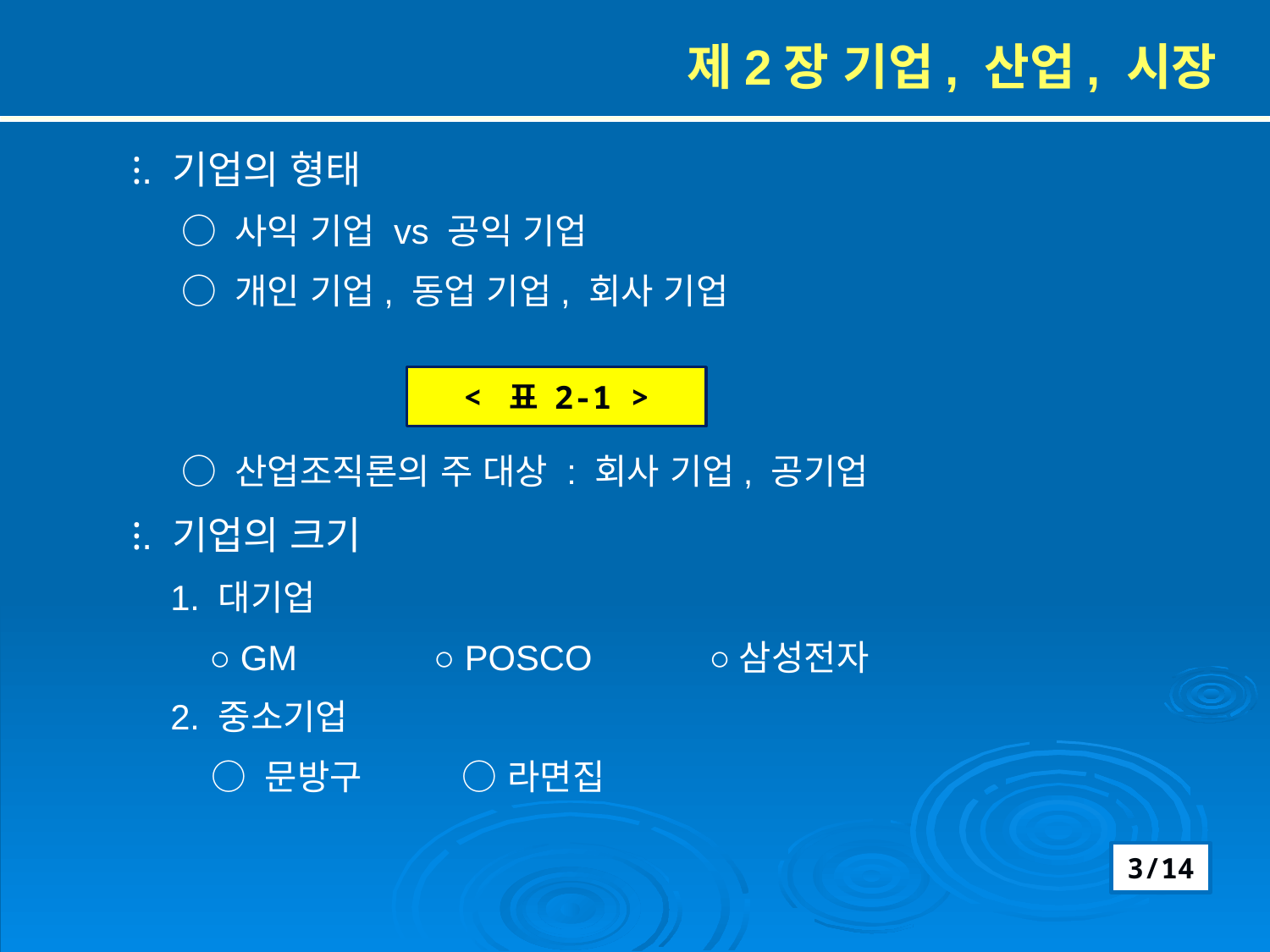

제2장 기업, 산업, 시장

⁝. 기업의 형태
     ○ 사익 기업 vs 공익 기업
     ○ 개인 기업, 동업 기업, 회사 기업

     ○ 산업조직론의 주 대상 : 회사 기업, 공기업
⁝. 기업의 크기
    1. 대기업
        ○ GM              ○ POSCO            ○삼성전자
    2. 중소기업
        ○ 문방구          ○ 라면집
< 표 2-1 >
3/14